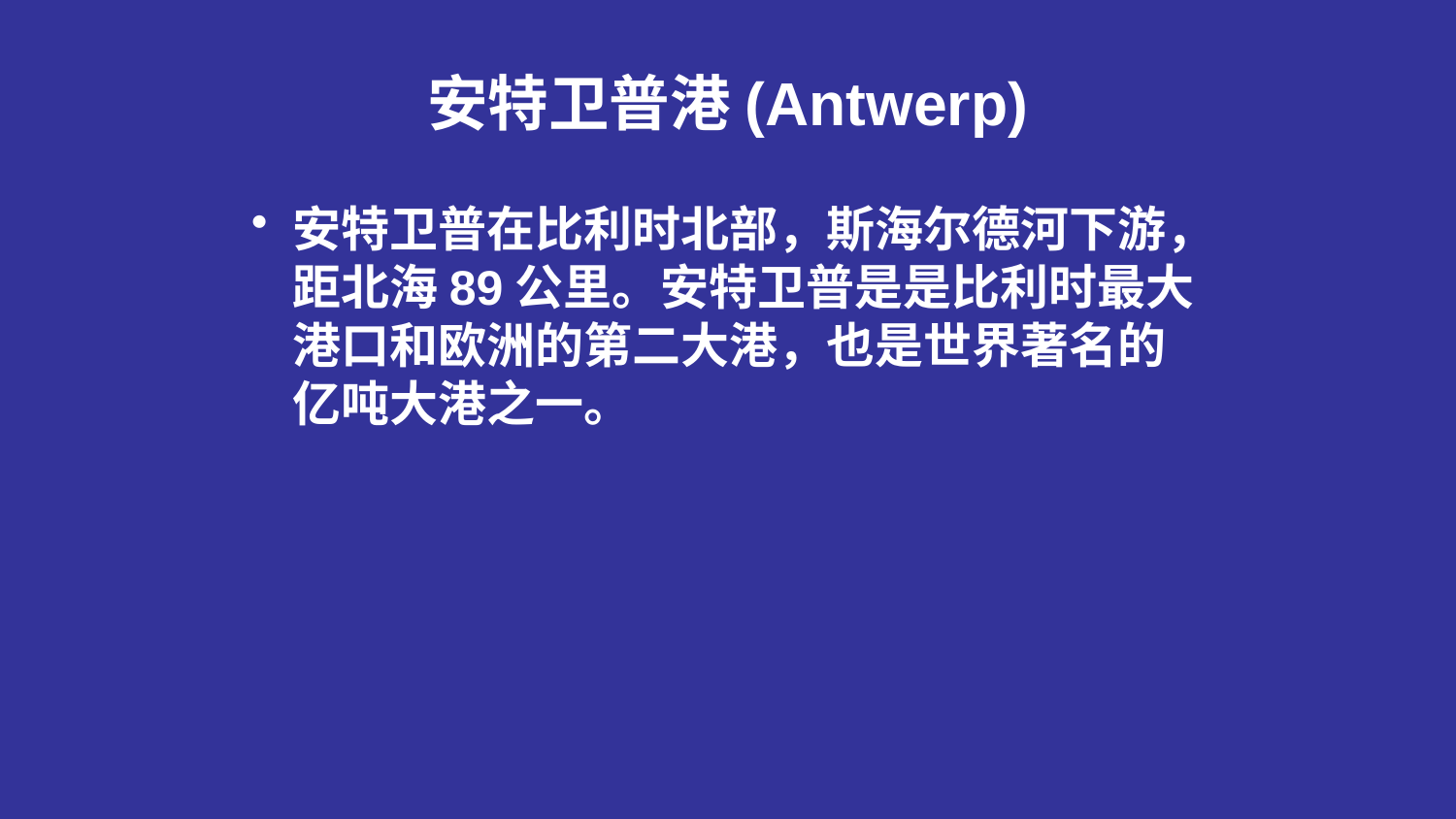

# 安特卫普港(Antwerp)
安特卫普在比利时北部，斯海尔德河下游，距北海89公里。安特卫普是是比利时最大港口和欧洲的第二大港，也是世界著名的亿吨大港之一。